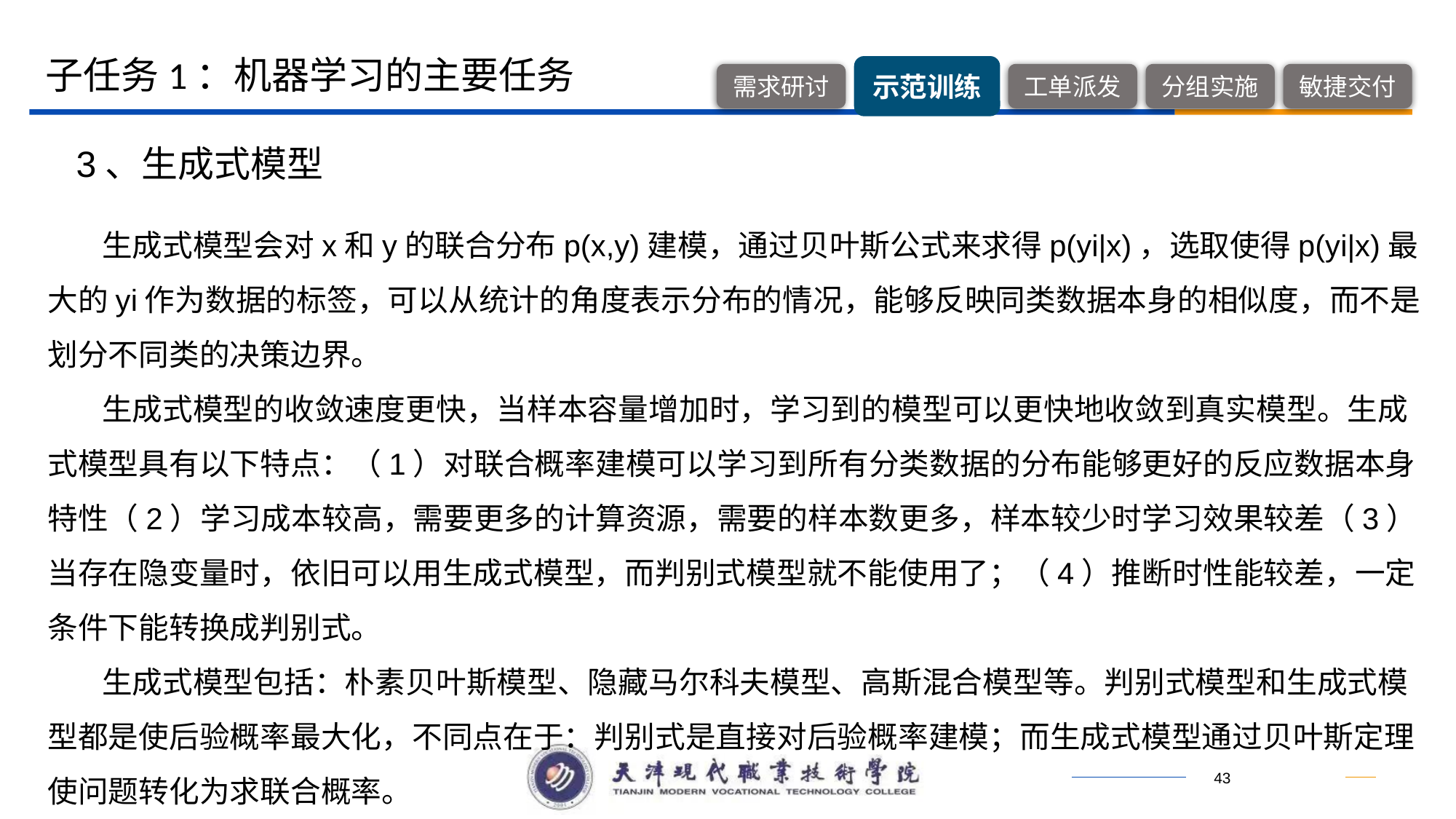

子任务1：机器学习的主要任务

3、生成式模型
       生成式模型会对x和y的联合分布p(x,y)建模，通过贝叶斯公式来求得p(yi|x)，选取使得p(yi|x)最大的yi作为数据的标签，可以从统计的角度表示分布的情况，能够反映同类数据本身的相似度，而不是划分不同类的决策边界。
       生成式模型的收敛速度更快，当样本容量增加时，学习到的模型可以更快地收敛到真实模型。生成式模型具有以下特点：（1）对联合概率建模可以学习到所有分类数据的分布能够更好的反应数据本身特性（2）学习成本较高，需要更多的计算资源，需要的样本数更多，样本较少时学习效果较差（3）当存在隐变量时，依旧可以用生成式模型，而判别式模型就不能使用了；（4）推断时性能较差，一定条件下能转换成判别式。
       生成式模型包括：朴素贝叶斯模型、隐藏马尔科夫模型、高斯混合模型等。判别式模型和生成式模型都是使后验概率最大化，不同点在于：判别式是直接对后验概率建模；而生成式模型通过贝叶斯定理使问题转化为求联合概率。